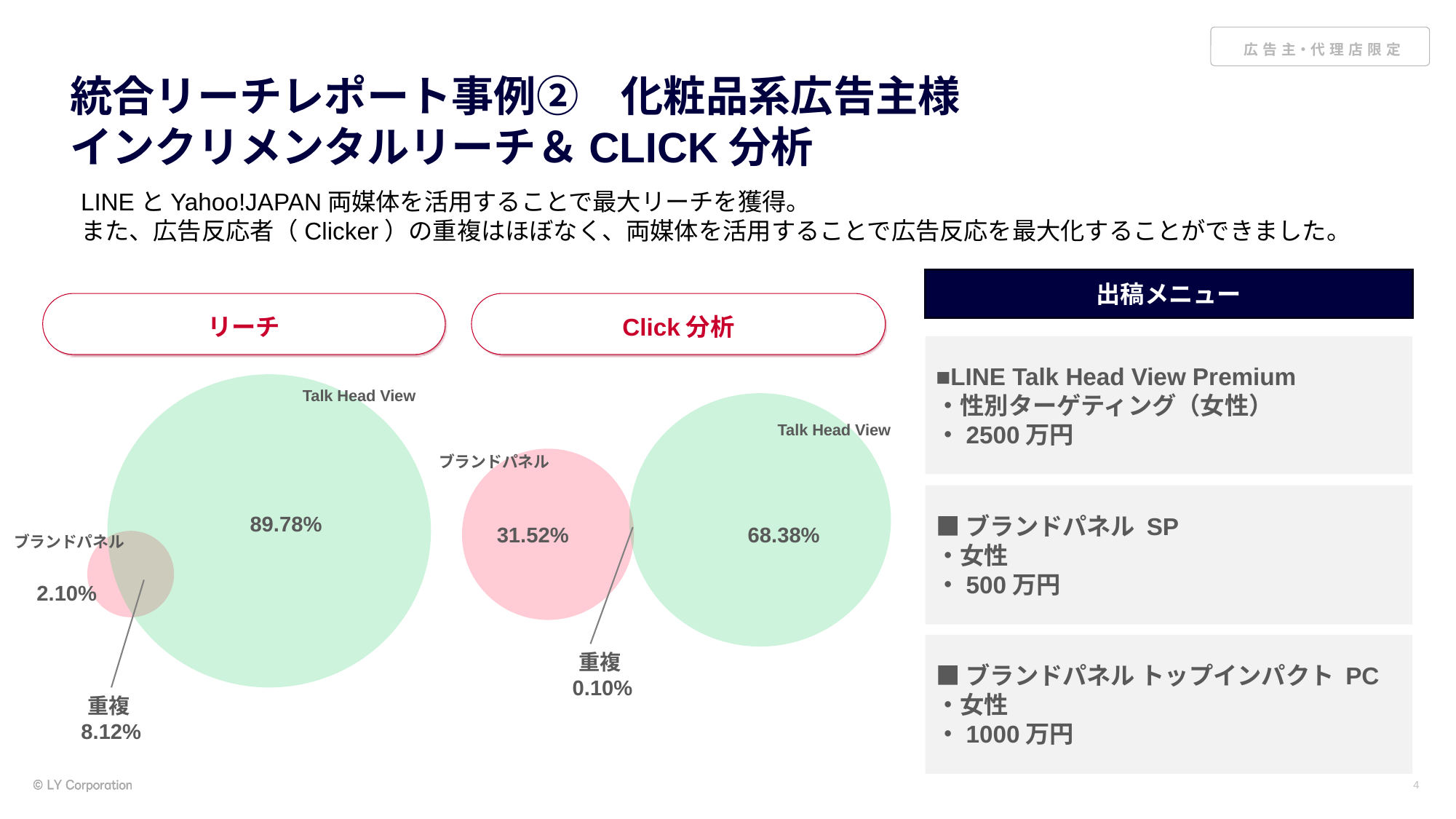

# 統合リーチレポート事例②　化粧品系広告主様 インクリメンタルリーチ＆CLICK分析
LINEとYahoo!JAPAN両媒体を活用することで最大リーチを獲得。
また、広告反応者（Clicker）の重複はほぼなく、両媒体を活用することで広告反応を最大化することができました。
出稿メニュー
リーチ
Click分析
■LINE Talk Head View Premium
・性別ターゲティング（女性）
・2500万円

Talk Head View

Talk Head View
ブランドパネル

■ブランドパネル SP
・女性
・500万円
89.78%
31.52%
68.38%
ブランドパネル

2.10%
■ブランドパネル トップインパクト PC
・女性
・1000万円
重複0.10%
重複8.12%